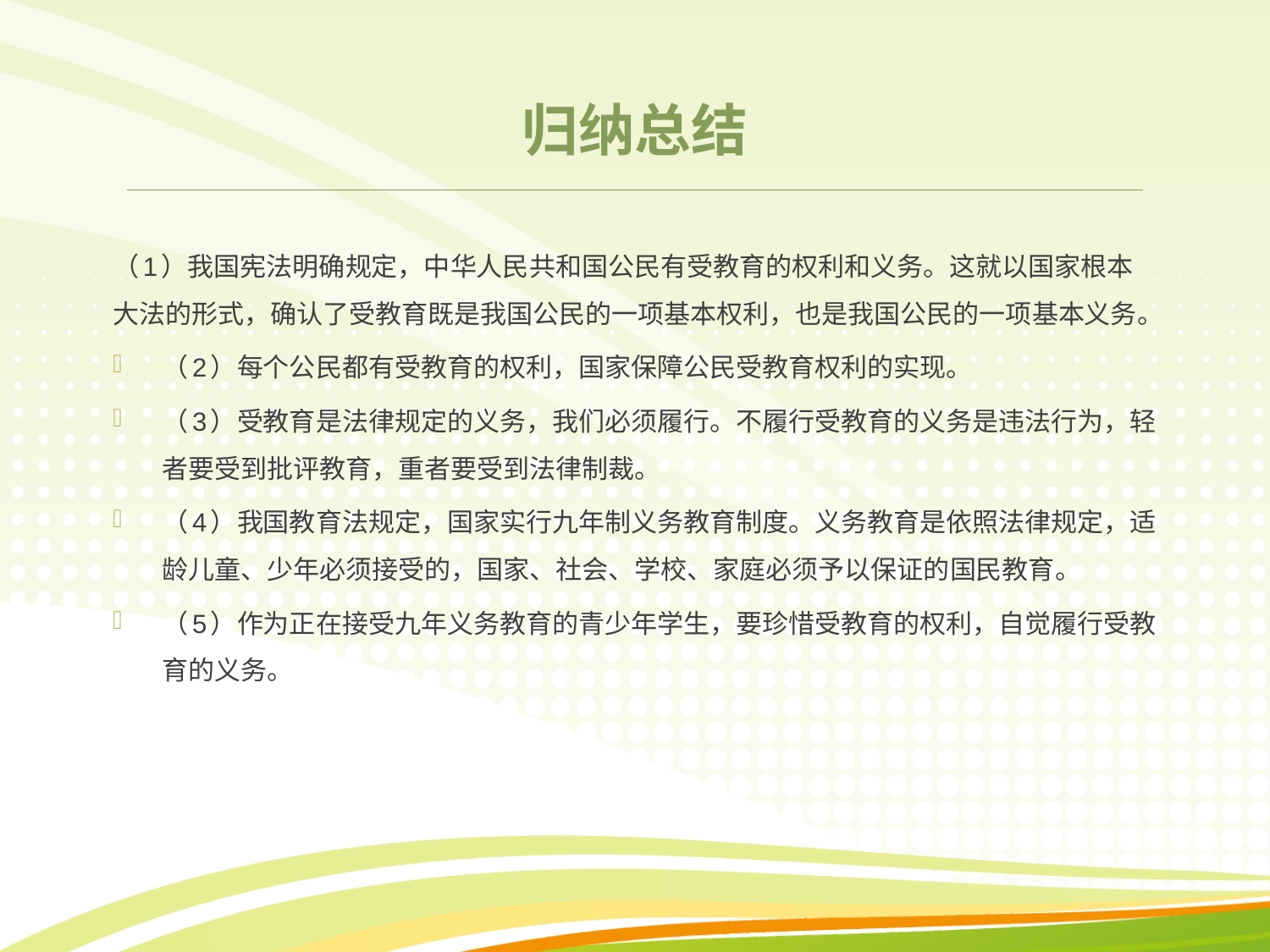

归纳总结
（1）我国宪法明确规定，中华人民共和国公民有受教育的权利和义务。这就以国家根本大法的形式，确认了受教育既是我国公民的一项基本权利，也是我国公民的一项基本义务。
（2）每个公民都有受教育的权利，国家保障公民受教育权利的实现。
（3）受教育是法律规定的义务，我们必须履行。不履行受教育的义务是违法行为，轻者要受到批评教育，重者要受到法律制裁。
（4）我国教育法规定，国家实行九年制义务教育制度。义务教育是依照法律规定，适龄儿童、少年必须接受的，国家、社会、学校、家庭必须予以保证的国民教育。
（5）作为正在接受九年义务教育的青少年学生，要珍惜受教育的权利，自觉履行受教育的义务。